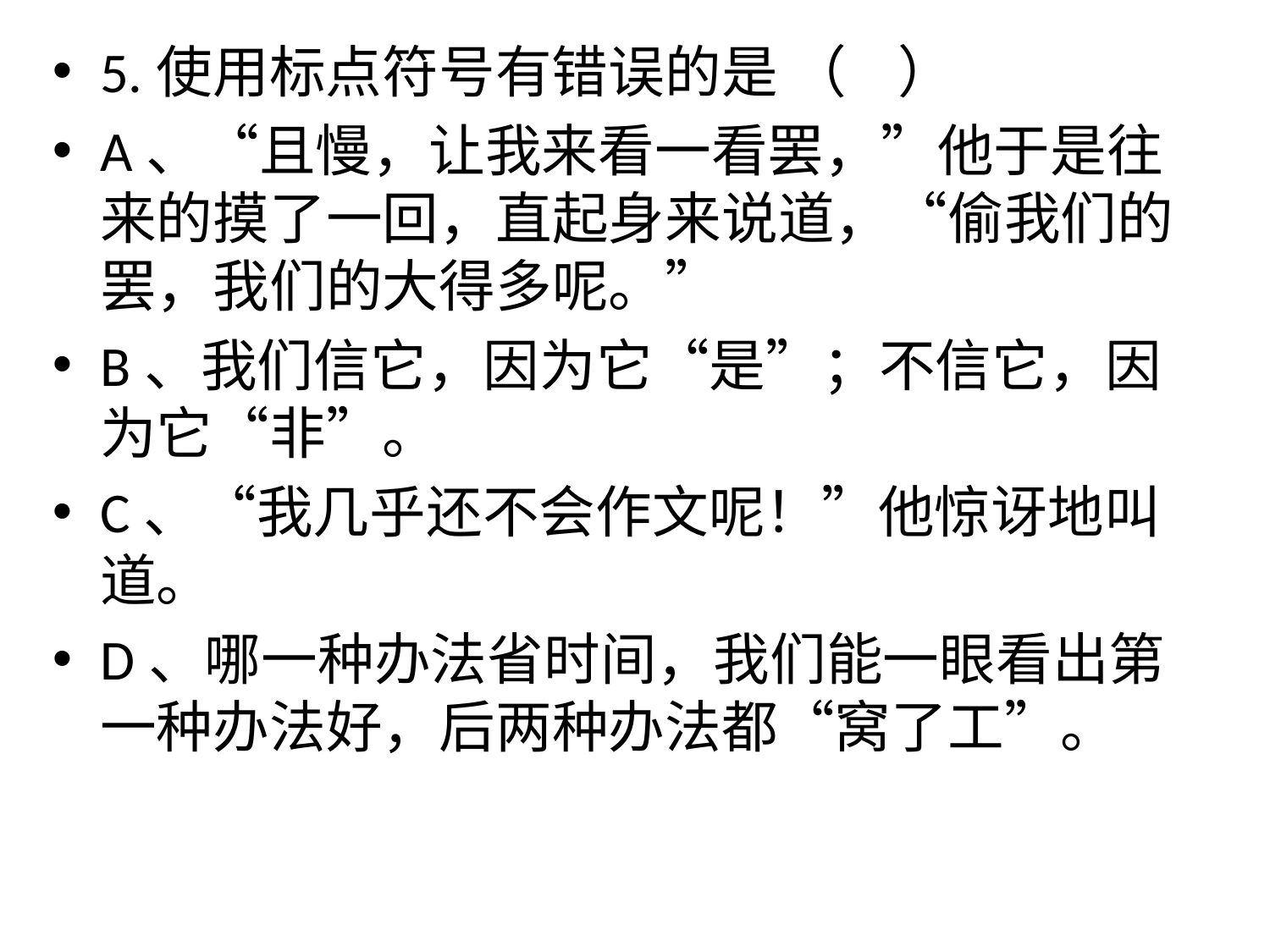

5.使用标点符号有错误的是 （    ）
A、“且慢，让我来看一看罢，”他于是往来的摸了一回，直起身来说道，“偷我们的罢，我们的大得多呢。”
B、我们信它，因为它“是”；不信它，因为它“非”。
C、“我几乎还不会作文呢！”他惊讶地叫道。
D、哪一种办法省时间，我们能一眼看出第一种办法好，后两种办法都“窝了工”。